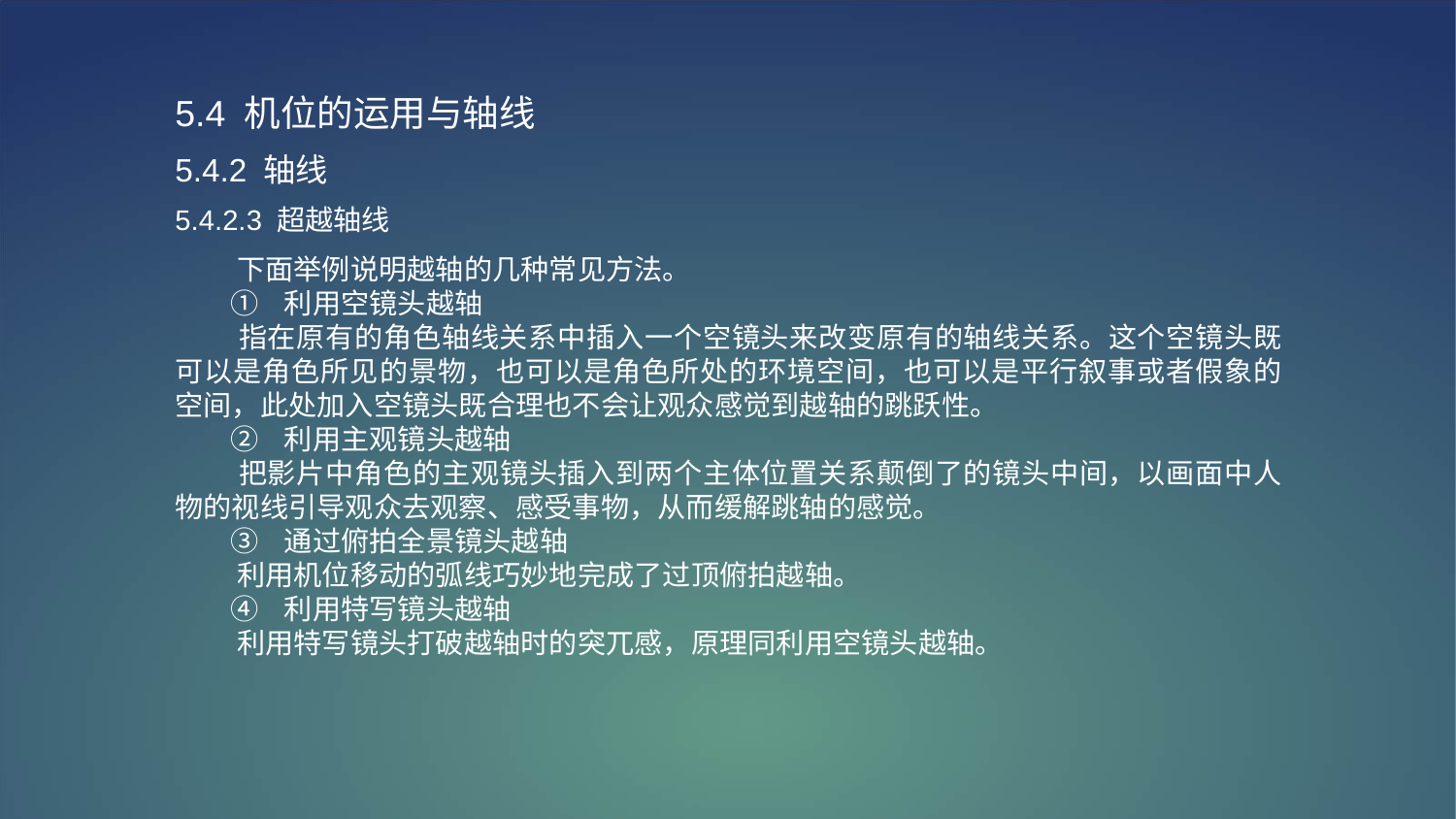

5.4 机位的运用与轴线
5.4.2 轴线
5.4.2.3 超越轴线
  下面举例说明越轴的几种常见方法。
  ①   利用空镜头越轴
  指在原有的角色轴线关系中插入一个空镜头来改变原有的轴线关系。这个空镜头既可以是角色所见的景物，也可以是角色所处的环境空间，也可以是平行叙事或者假象的空间，此处加入空镜头既合理也不会让观众感觉到越轴的跳跃性。
  ②   利用主观镜头越轴
  把影片中角色的主观镜头插入到两个主体位置关系颠倒了的镜头中间，以画面中人物的视线引导观众去观察、感受事物，从而缓解跳轴的感觉。
  ③   通过俯拍全景镜头越轴
  利用机位移动的弧线巧妙地完成了过顶俯拍越轴。
  ④   利用特写镜头越轴
  利用特写镜头打破越轴时的突兀感，原理同利用空镜头越轴。